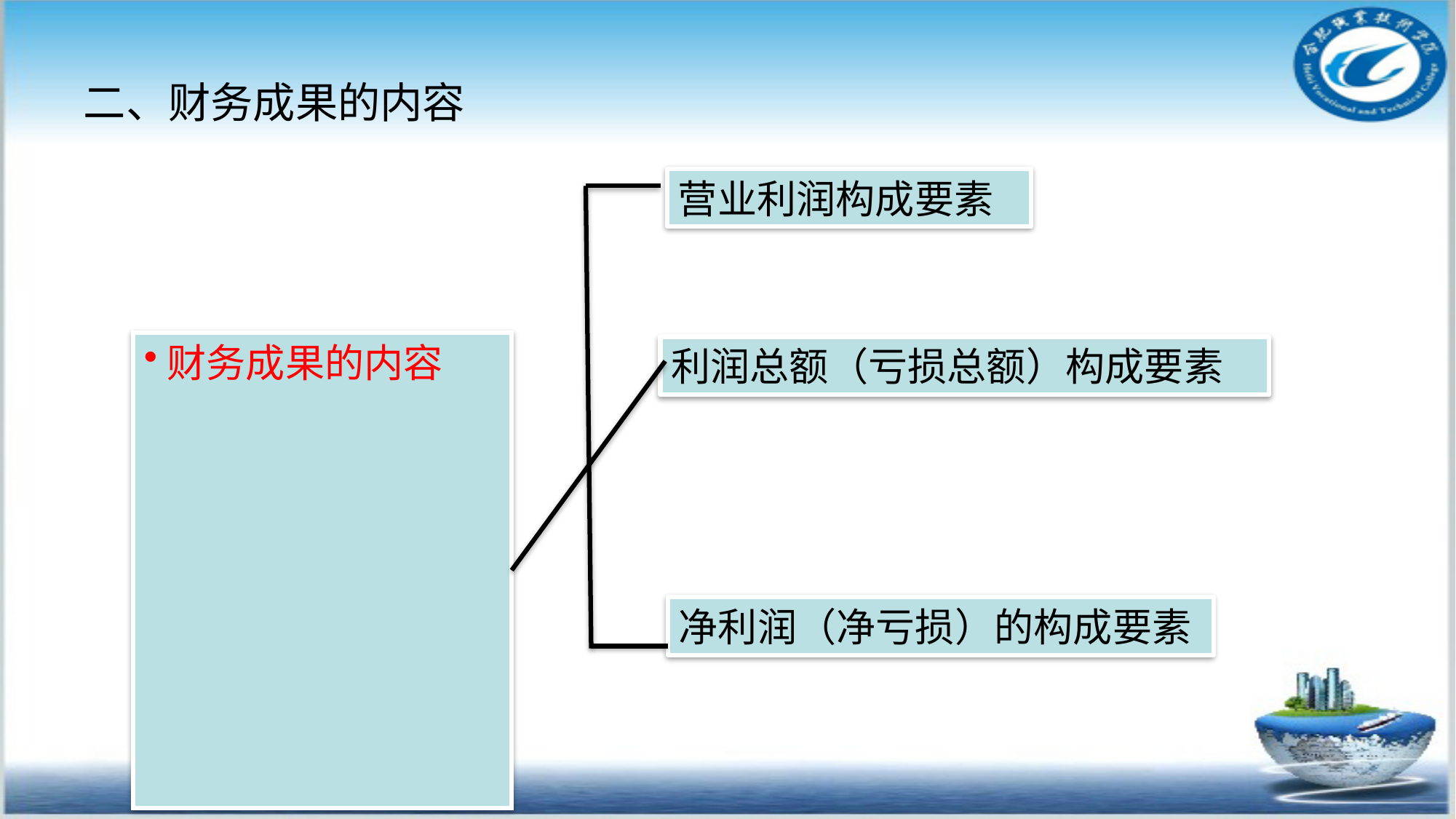

# 二、财务成果的内容
营业利润构成要素
财务成果的内容
利润总额（亏损总额）构成要素
净利润（净亏损）的构成要素